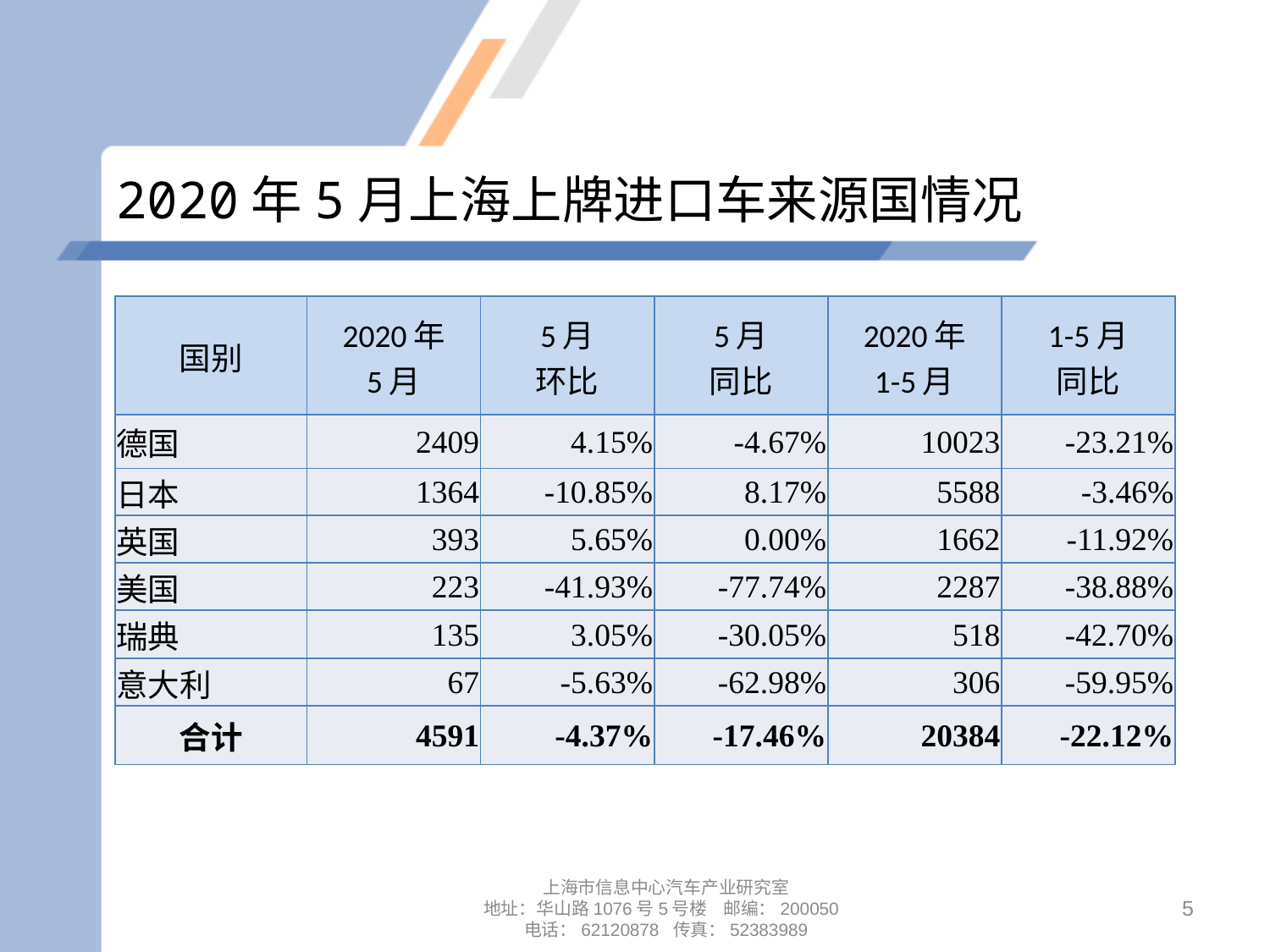

# 2020年5月上海上牌进口车来源国情况
| 国别 | 2020年 5月 | 5月 环比 | 5月 同比 | 2020年 1-5月 | 1-5月 同比 |
| --- | --- | --- | --- | --- | --- |
| 德国 | 2409 | 4.15% | -4.67% | 10023 | -23.21% |
| 日本 | 1364 | -10.85% | 8.17% | 5588 | -3.46% |
| 英国 | 393 | 5.65% | 0.00% | 1662 | -11.92% |
| 美国 | 223 | -41.93% | -77.74% | 2287 | -38.88% |
| 瑞典 | 135 | 3.05% | -30.05% | 518 | -42.70% |
| 意大利 | 67 | -5.63% | -62.98% | 306 | -59.95% |
| 合计 | 4591 | -4.37% | -17.46% | 20384 | -22.12% |
上海市信息中心汽车产业研究室
地址：华山路1076号5号楼    邮编：200050
电话：62120878  传真：52383989

5